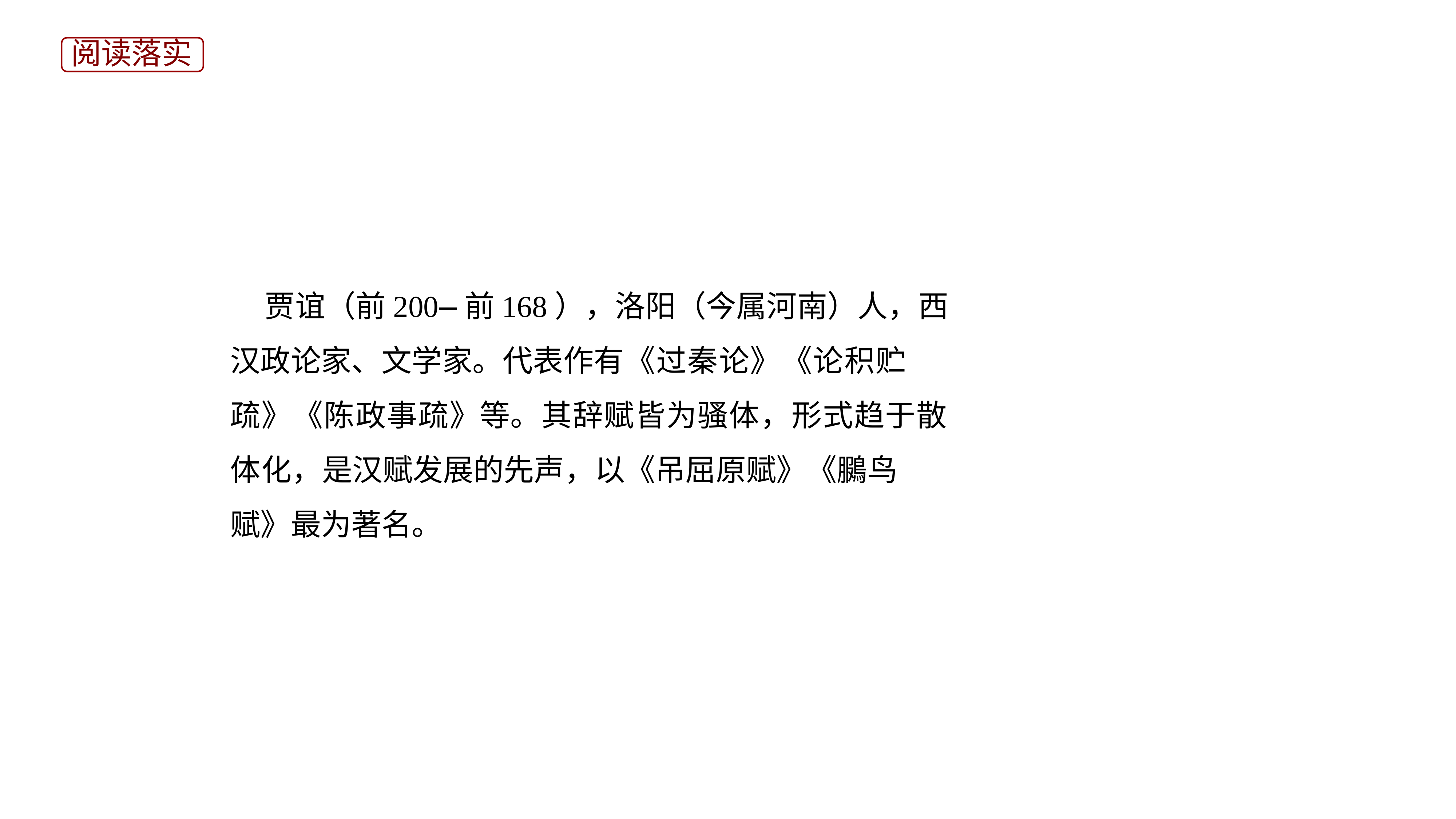

阅读落实

    贾谊（前200—前168），洛阳（今属河南）人，西汉政论家、文学家。代表作有《过秦论》《论积贮疏》《陈政事疏》等。其辞赋皆为骚体，形式趋于散体化，是汉赋发展的先声，以《吊屈原赋》《鵩鸟赋》最为著名。